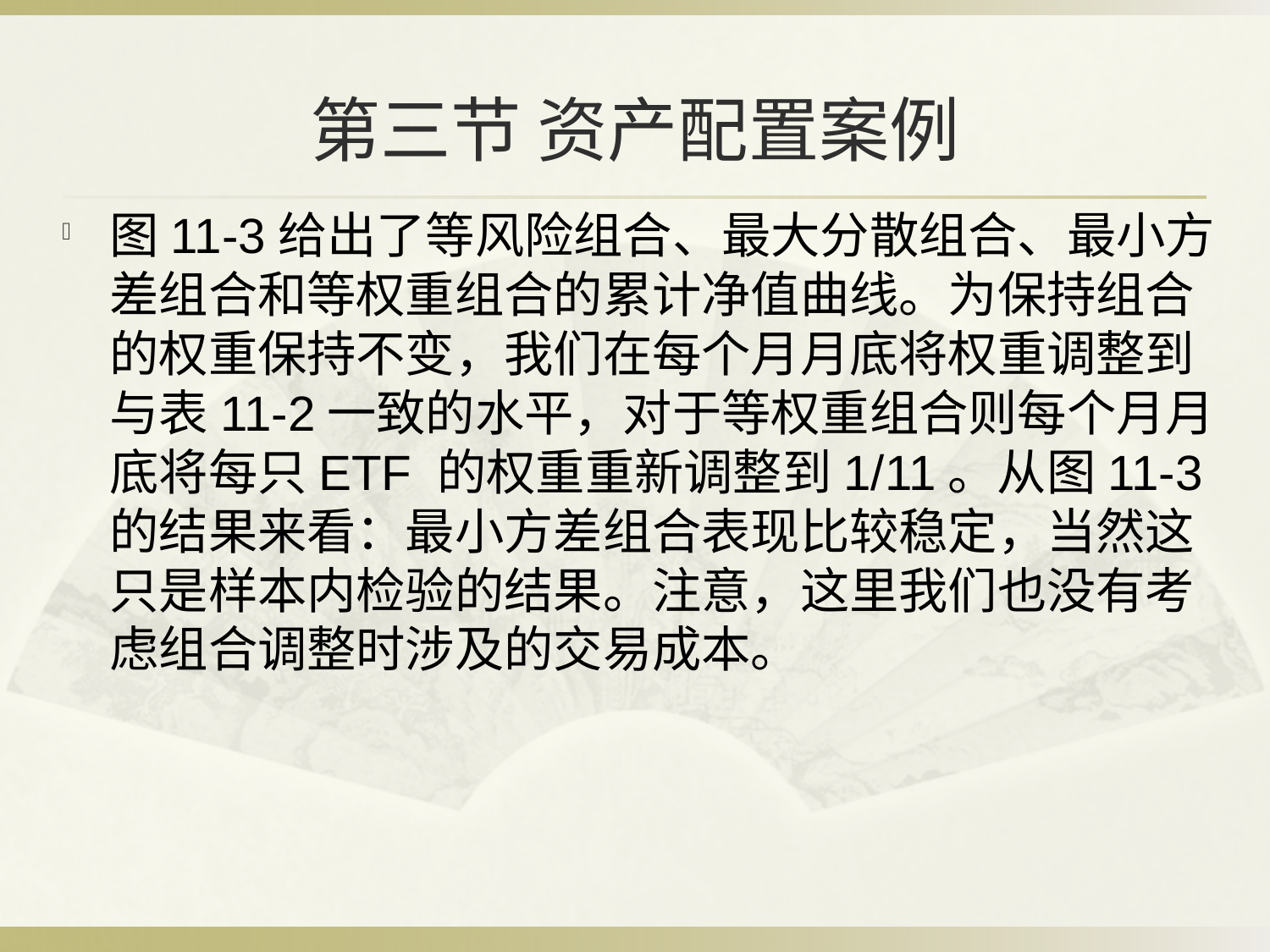

# 第三节 资产配置案例
图11-3给出了等风险组合、最大分散组合、最小方差组合和等权重组合的累计净值曲线。为保持组合的权重保持不变，我们在每个月月底将权重调整到与表11-2一致的水平，对于等权重组合则每个月月底将每只ETF 的权重重新调整到1/11。从图11-3的结果来看：最小方差组合表现比较稳定，当然这只是样本内检验的结果。注意，这里我们也没有考虑组合调整时涉及的交易成本。